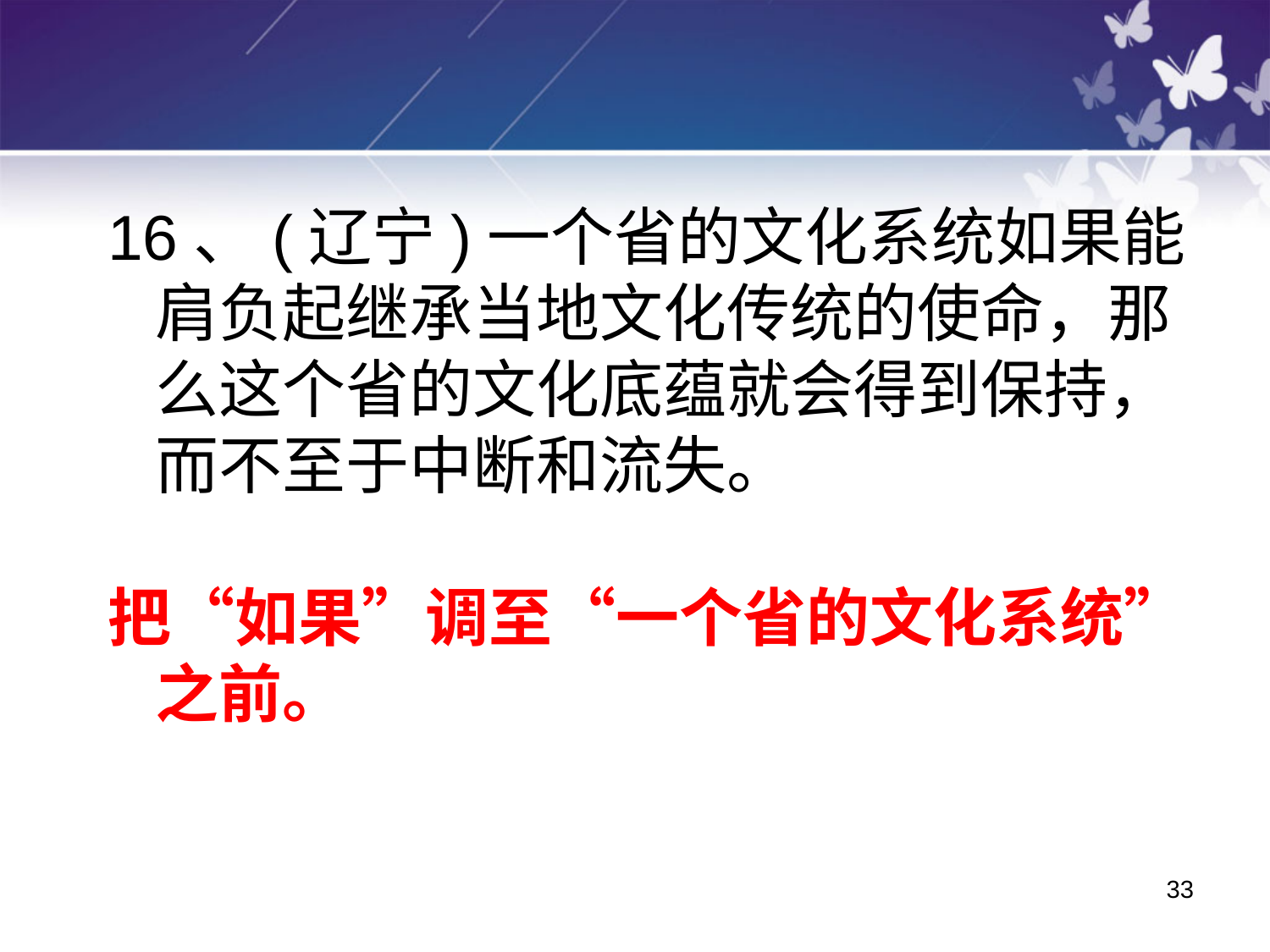

16、(辽宁)一个省的文化系统如果能肩负起继承当地文化传统的使命，那么这个省的文化底蕴就会得到保持，而不至于中断和流失。

把“如果”调至“一个省的文化系统”之前。

33